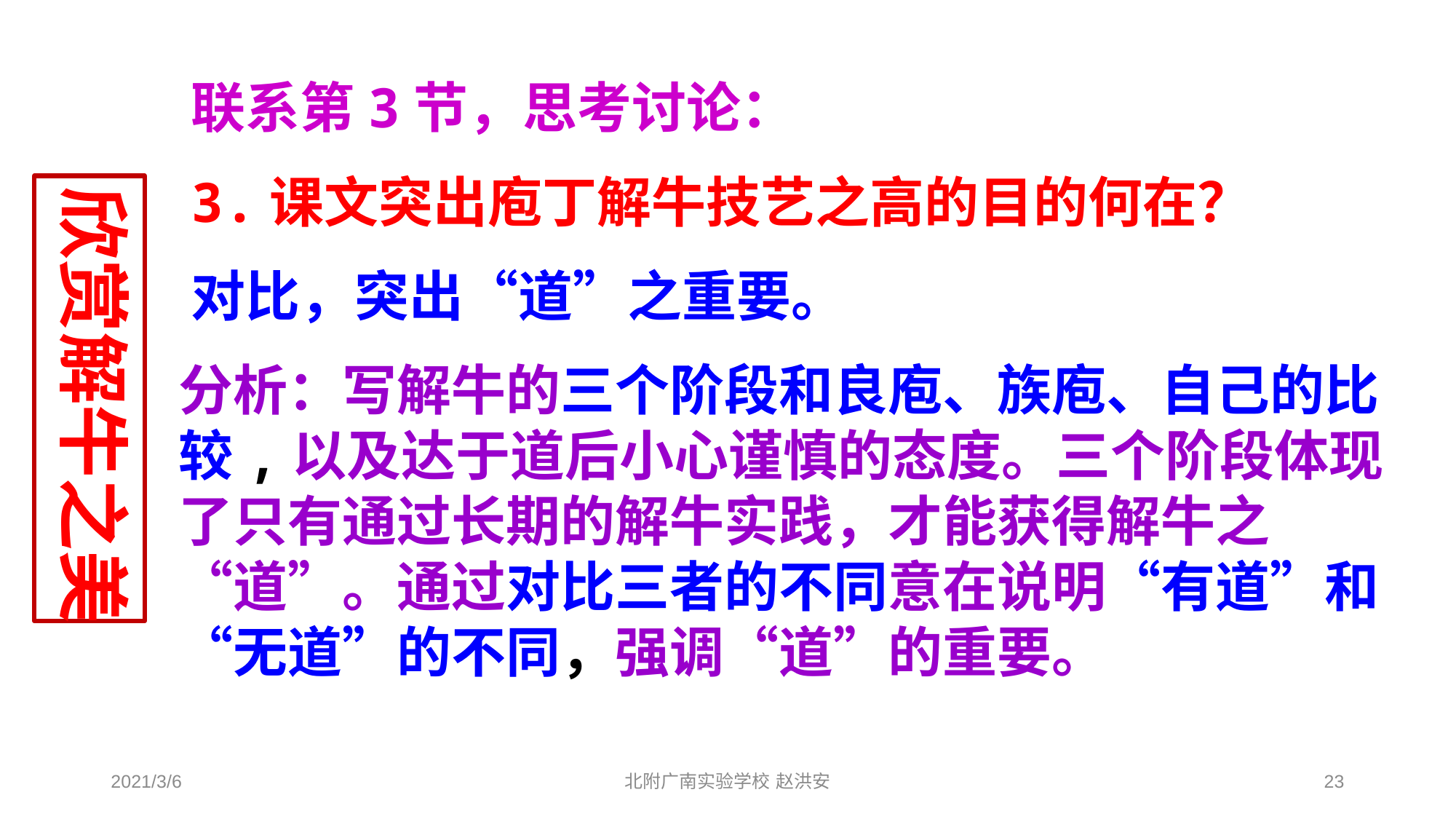

联系第3节，思考讨论：
3.课文突出庖丁解牛技艺之高的目的何在？
欣赏解牛之美
对比，突出“道”之重要。
分析：写解牛的三个阶段和良庖、族庖、自己的比较,以及达于道后小心谨慎的态度。三个阶段体现了只有通过长期的解牛实践，才能获得解牛之“道”。通过对比三者的不同意在说明“有道”和“无道”的不同，强调“道”的重要。
2021/3/6
北附广南实验学校 赵洪安
23